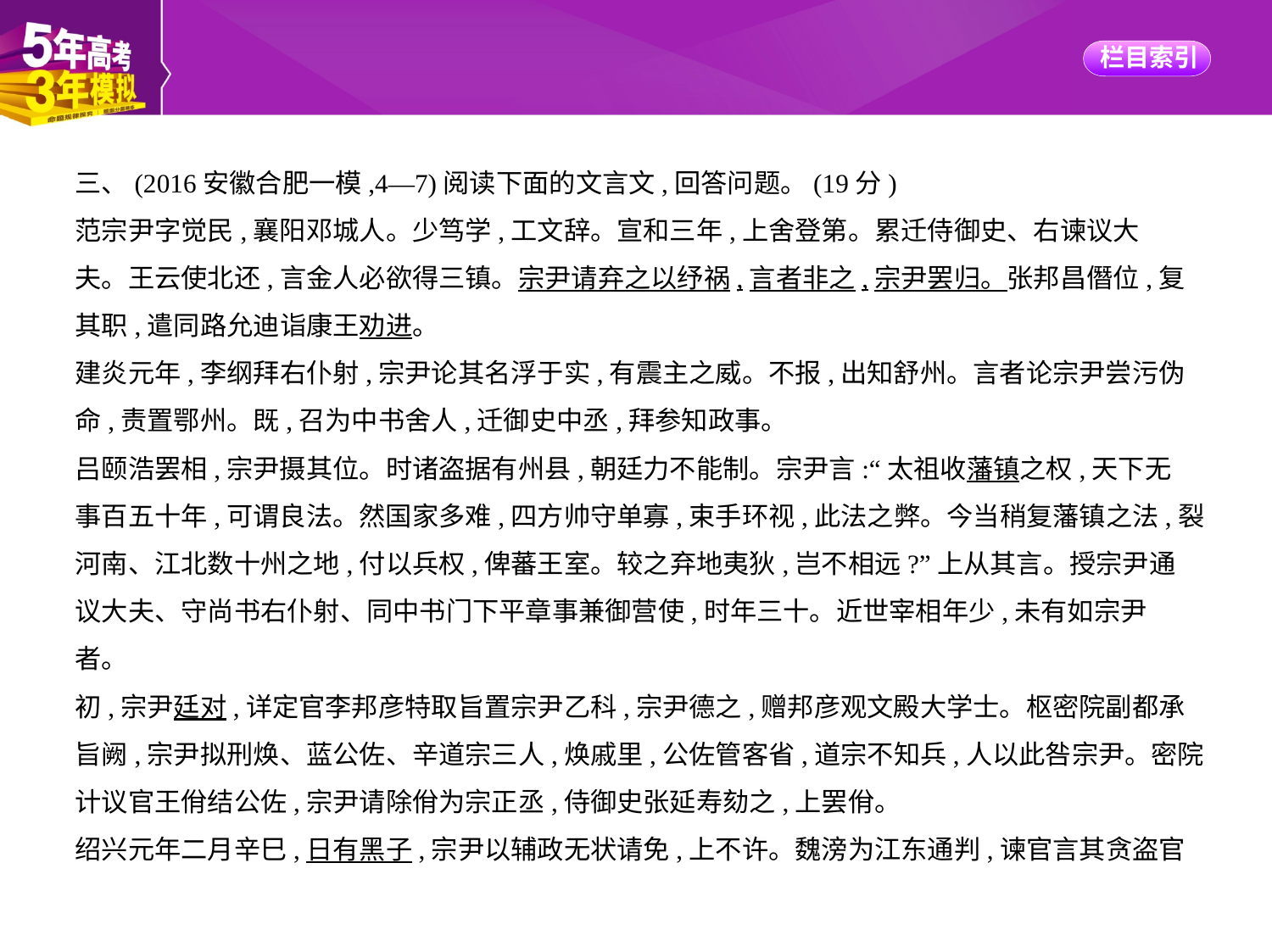

三、(2016安徽合肥一模,4—7)阅读下面的文言文,回答问题。(19分)
范宗尹字觉民,襄阳邓城人。少笃学,工文辞。宣和三年,上舍登第。累迁侍御史、右谏议大
夫。王云使北还,言金人必欲得三镇。宗尹请弃之以纾祸,言者非之,宗尹罢归。张邦昌僭位,复
其职,遣同路允迪诣康王劝进。
建炎元年,李纲拜右仆射,宗尹论其名浮于实,有震主之威。不报,出知舒州。言者论宗尹尝污伪
命,责置鄂州。既,召为中书舍人,迁御史中丞,拜参知政事。
吕颐浩罢相,宗尹摄其位。时诸盗据有州县,朝廷力不能制。宗尹言:“太祖收藩镇之权,天下无
事百五十年,可谓良法。然国家多难,四方帅守单寡,束手环视,此法之弊。今当稍复藩镇之法,裂
河南、江北数十州之地,付以兵权,俾蕃王室。较之弃地夷狄,岂不相远?”上从其言。授宗尹通
议大夫、守尚书右仆射、同中书门下平章事兼御营使,时年三十。近世宰相年少,未有如宗尹
者。
初,宗尹廷对,详定官李邦彦特取旨置宗尹乙科,宗尹德之,赠邦彦观文殿大学士。枢密院副都承
旨阙,宗尹拟刑焕、蓝公佐、辛道宗三人,焕戚里,公佐管客省,道宗不知兵,人以此咎宗尹。密院
计议官王佾结公佐,宗尹请除佾为宗正丞,侍御史张延寿劾之,上罢佾。
绍兴元年二月辛巳,日有黑子,宗尹以辅政无状请免,上不许。魏滂为江东通判,谏官言其贪盗官